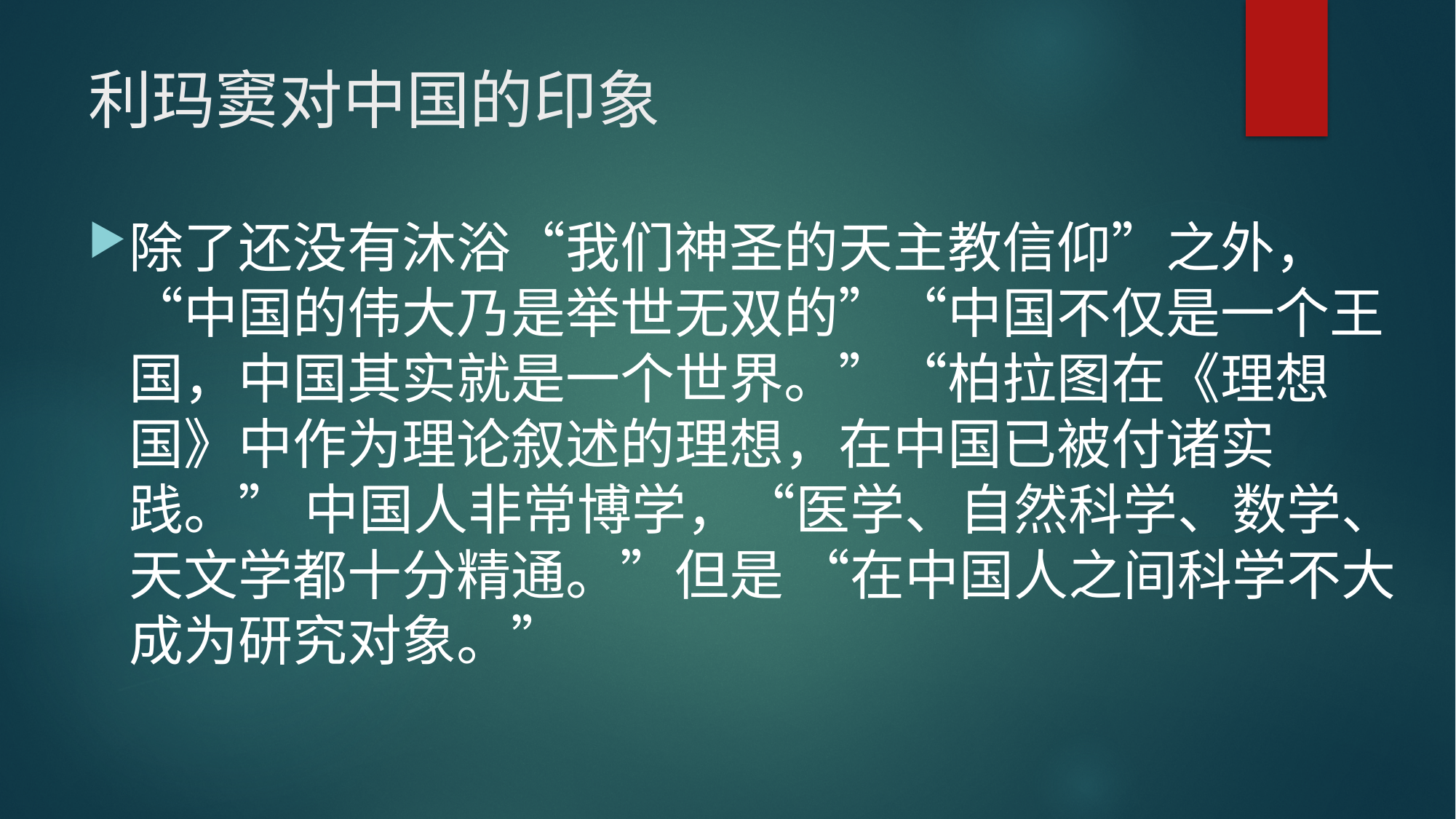

# 利玛窦对中国的印象
除了还没有沐浴“我们神圣的天主教信仰”之外，“中国的伟大乃是举世无双的”“中国不仅是一个王国，中国其实就是一个世界。”“柏拉图在《理想国》中作为理论叙述的理想，在中国已被付诸实践。” 中国人非常博学，“医学、自然科学、数学、天文学都十分精通。”但是 “在中国人之间科学不大成为研究对象。”